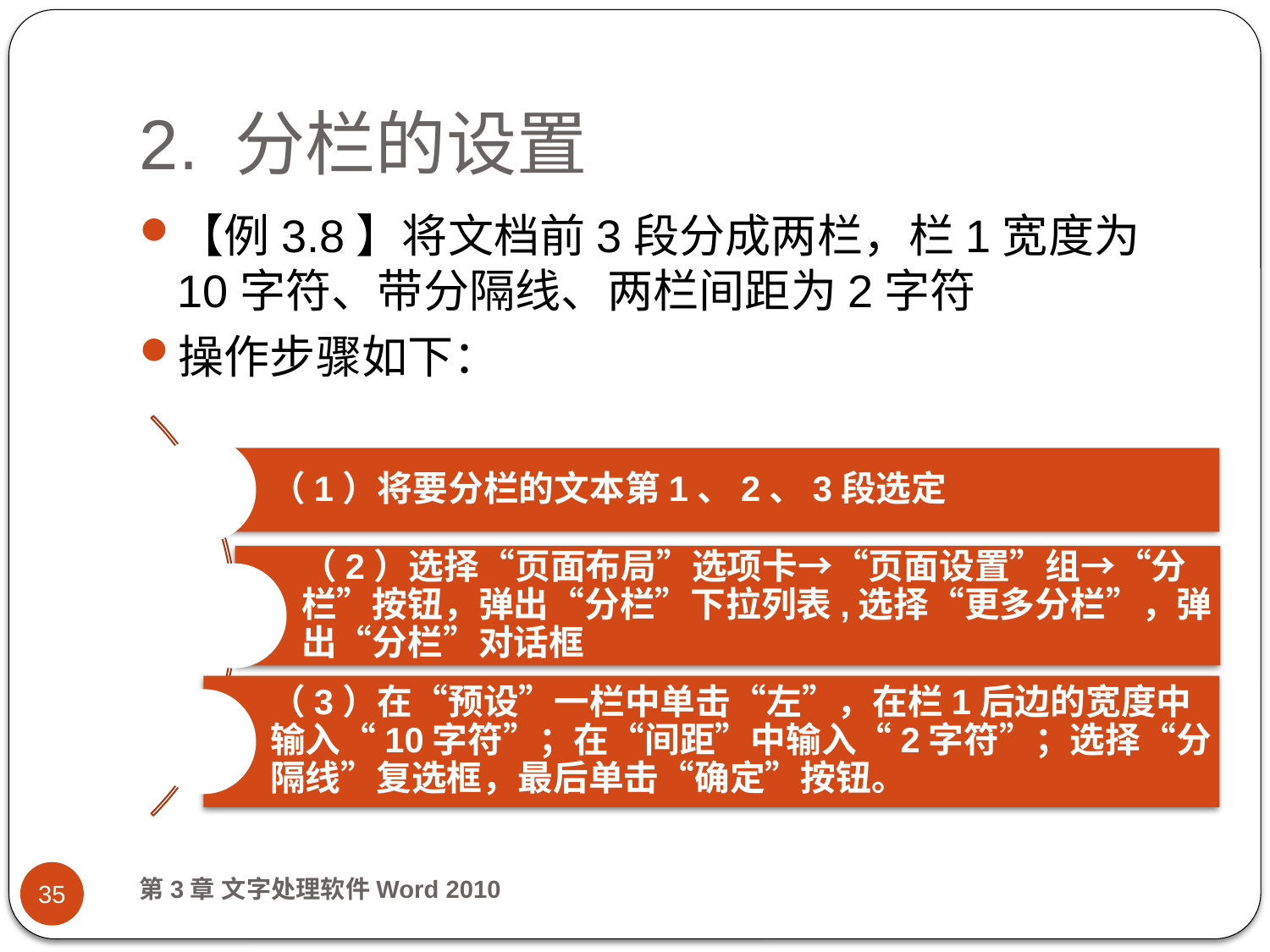

# 2. 分栏的设置
【例3.8】将文档前3段分成两栏，栏1宽度为10字符、带分隔线、两栏间距为2字符
操作步骤如下：

（1）将要分栏的文本第1、2、3段选定
（2）选择“页面布局”选项卡→“页面设置”组→“分栏”按钮，弹出“分栏”下拉列表,选择“更多分栏”，弹出“分栏”对话框
（3）在“预设”一栏中单击“左”，在栏1后边的宽度中输入“10字符”；在“间距”中输入“2字符”；选择“分隔线”复选框，最后单击“确定”按钮。
第3章 文字处理软件Word 2010
35